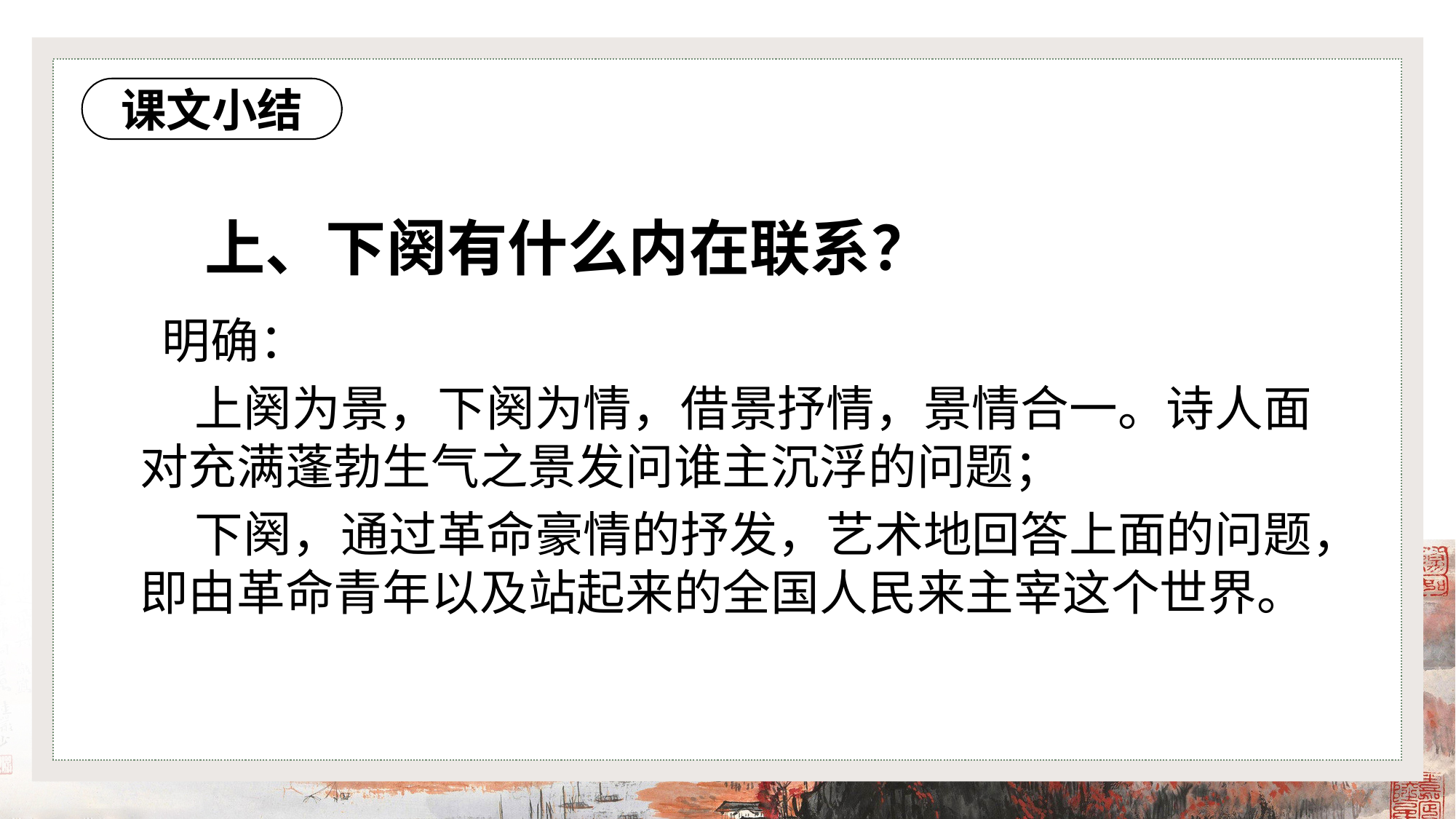

课文小结

上、下阕有什么内在联系？
 明确：
    上阕为景，下阕为情，借景抒情，景情合一。诗人面对充满蓬勃生气之景发问谁主沉浮的问题；
    下阕，通过革命豪情的抒发，艺术地回答上面的问题，即由革命青年以及站起来的全国人民来主宰这个世界。